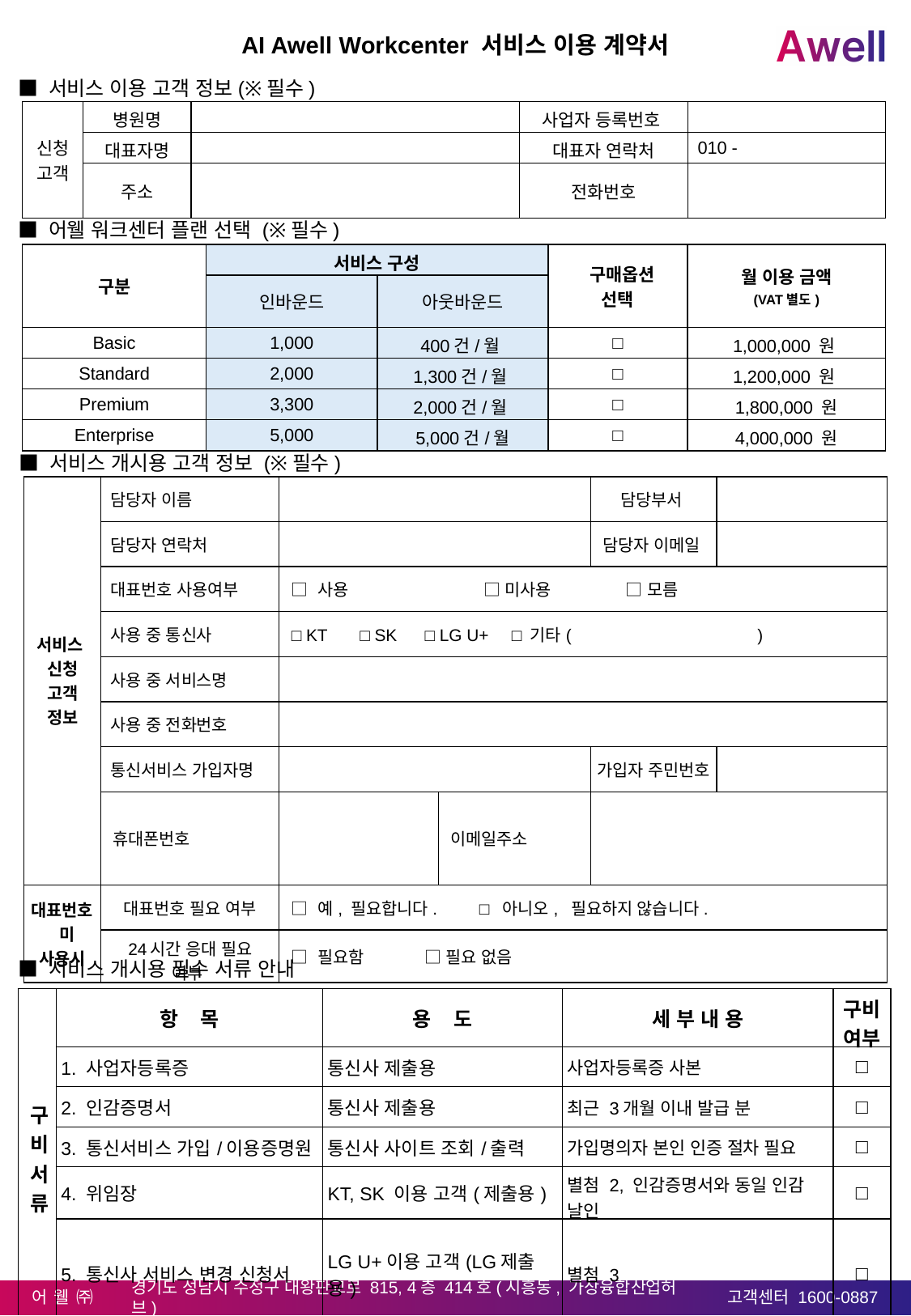

AI Awell Workcenter 서비스 이용 계약서
■ 서비스 이용 고객 정보(※필수)
| 신청고객 | 병원명 |  | 사업자 등록번호 |  |
| --- | --- | --- | --- | --- |
|  | 대표자명 |  | 대표자 연락처 | 010 - |
|  | 주소 |  | 전화번호 |  |
■ 어웰 워크센터 플랜 선택 (※필수)
| 구분 | 서비스 구성 |  | 구매옵션 선택 | 월 이용 금액 (VAT별도) |
| --- | --- | --- | --- | --- |
|  | 인바운드 | 아웃바운드 |  |  |
| Basic | 1,000 | 400건/월 | □ | 1,000,000 원 |
| Standard | 2,000 | 1,300건/월 | □ | 1,200,000 원 |
| Premium | 3,300 | 2,000건/월 | □ | 1,800,000 원 |
| Enterprise | 5,000 | 5,000건/월 | □ | 4,000,000 원 |
■ 서비스 개시용 고객 정보 (※필수)
| 서비스 신청 고객 정보 | 담당자 이름 |  |  | 담당부서 |  |
| --- | --- | --- | --- | --- | --- |
|  | 담당자 연락처 |  |  | 담당자 이메일 |  |
|  | 대표번호 사용여부 | □ 사용 □ 미사용 □ 모름 |  |  |  |
|  | 사용 중 통신사 | □ KT □ SK □ LG U+ □ 기타( ) |  |  |  |
|  | 사용 중 서비스명 |  |  |  |  |
|  | 사용 중 전화번호 |  |  |  |  |
|  | 통신서비스 가입자명 |  |  | 가입자 주민번호 |  |
|  | 휴대폰번호 |  | 이메일주소 |  |  |
| 대표번호 미 사용시 | 대표번호 필요 여부 | □ 예, 필요합니다. □ 아니오, 필요하지 않습니다. |  |  |  |
|  | 24시간 응대 필요 여부 | □ 필요함 □ 필요 없음 |  |  |  |
■ 서비스 개시용 필수 서류 안내
| 구비 서류 | 항 목 | 용 도 | 세 부 내 용 | 구비여부 |
| --- | --- | --- | --- | --- |
|  | 1. 사업자등록증 | 통신사 제출용 | 사업자등록증 사본 | □ |
|  | 2. 인감증명서 | 통신사 제출용 | 최근 3개월 이내 발급 분 | □ |
|  | 3. 통신서비스 가입/이용증명원 | 통신사 사이트 조회/출력 | 가입명의자 본인 인증 절차 필요 | □ |
|  | 4. 위임장 | KT, SK 이용 고객(제출용) | 별첨 2, 인감증명서와 동일 인감 날인 | □ |
|  | 5. 통신사 서비스 변경 신청서 | LG U+이용 고객(LG제출용) | 별첨 3 | □ |